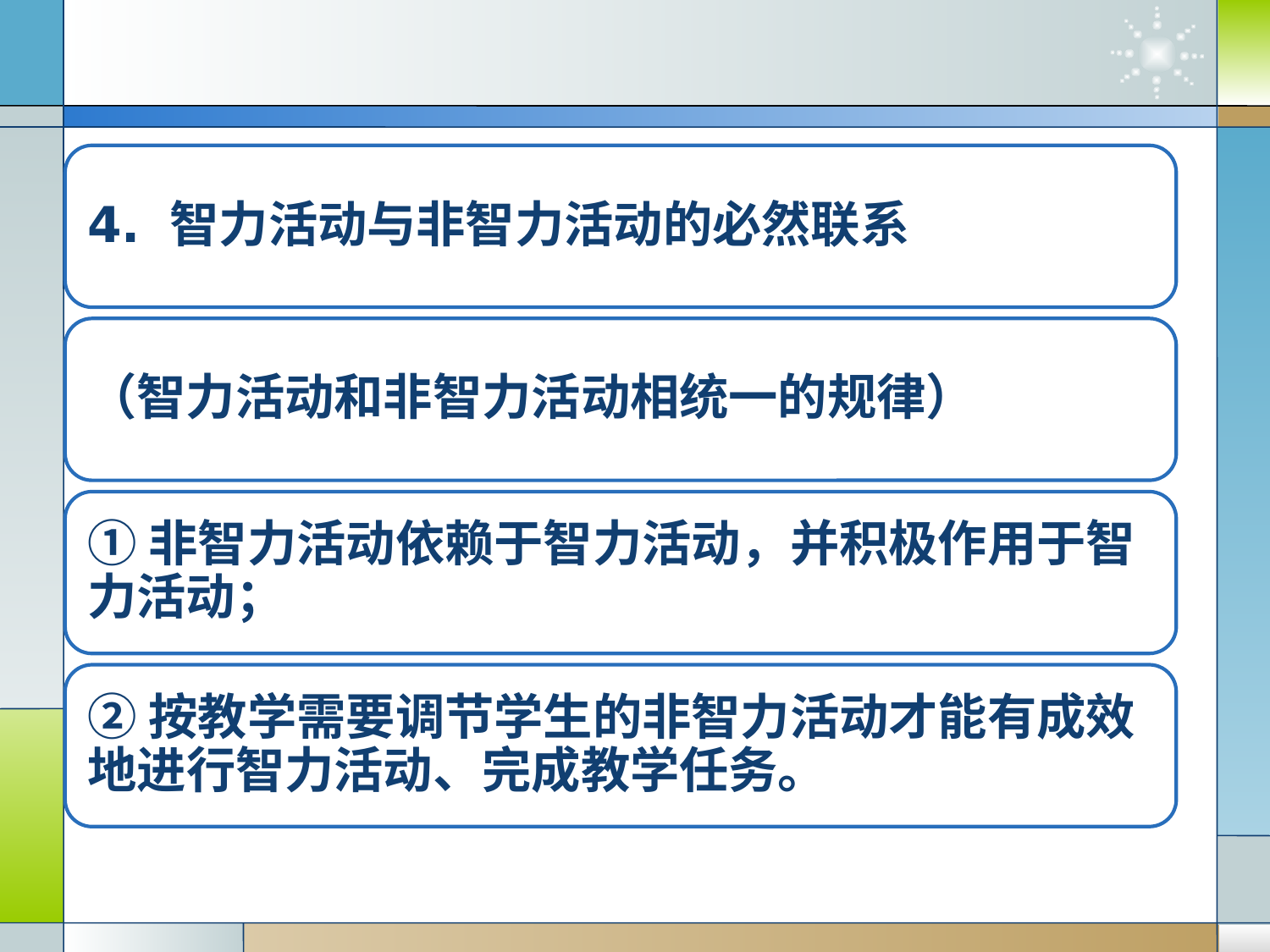

#
4. 智力活动与非智力活动的必然联系
（智力活动和非智力活动相统一的规律）
①非智力活动依赖于智力活动，并积极作用于智力活动；
②按教学需要调节学生的非智力活动才能有成效地进行智力活动、完成教学任务。